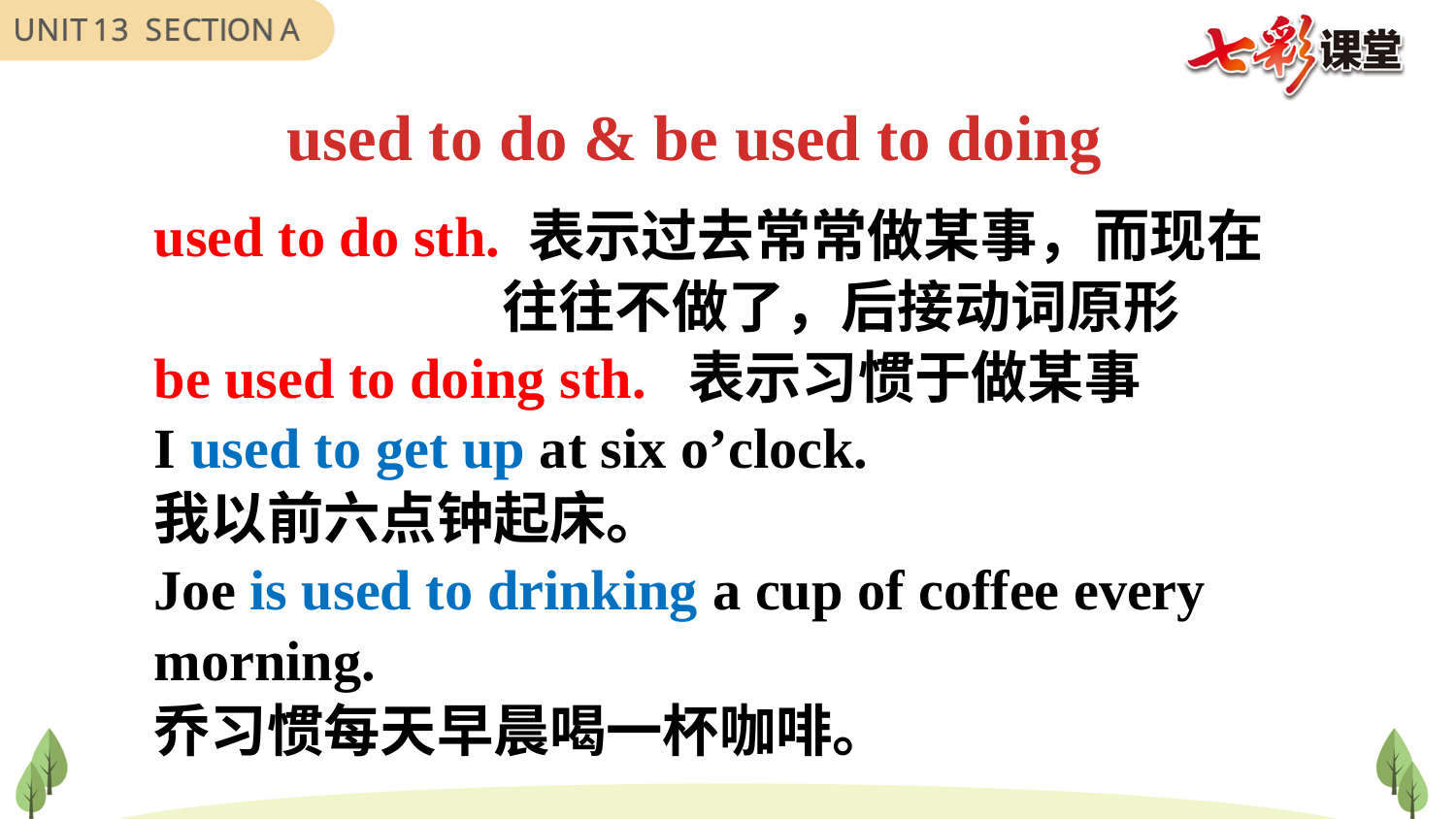

used to do & be used to doing
used to do sth. 表示过去常常做某事，而现在
                          往往不做了，后接动词原形
be used to doing sth.  表示习惯于做某事
I used to get up at six o’clock.
我以前六点钟起床。
Joe is used to drinking a cup of coffee every
morning.
乔习惯每天早晨喝一杯咖啡。